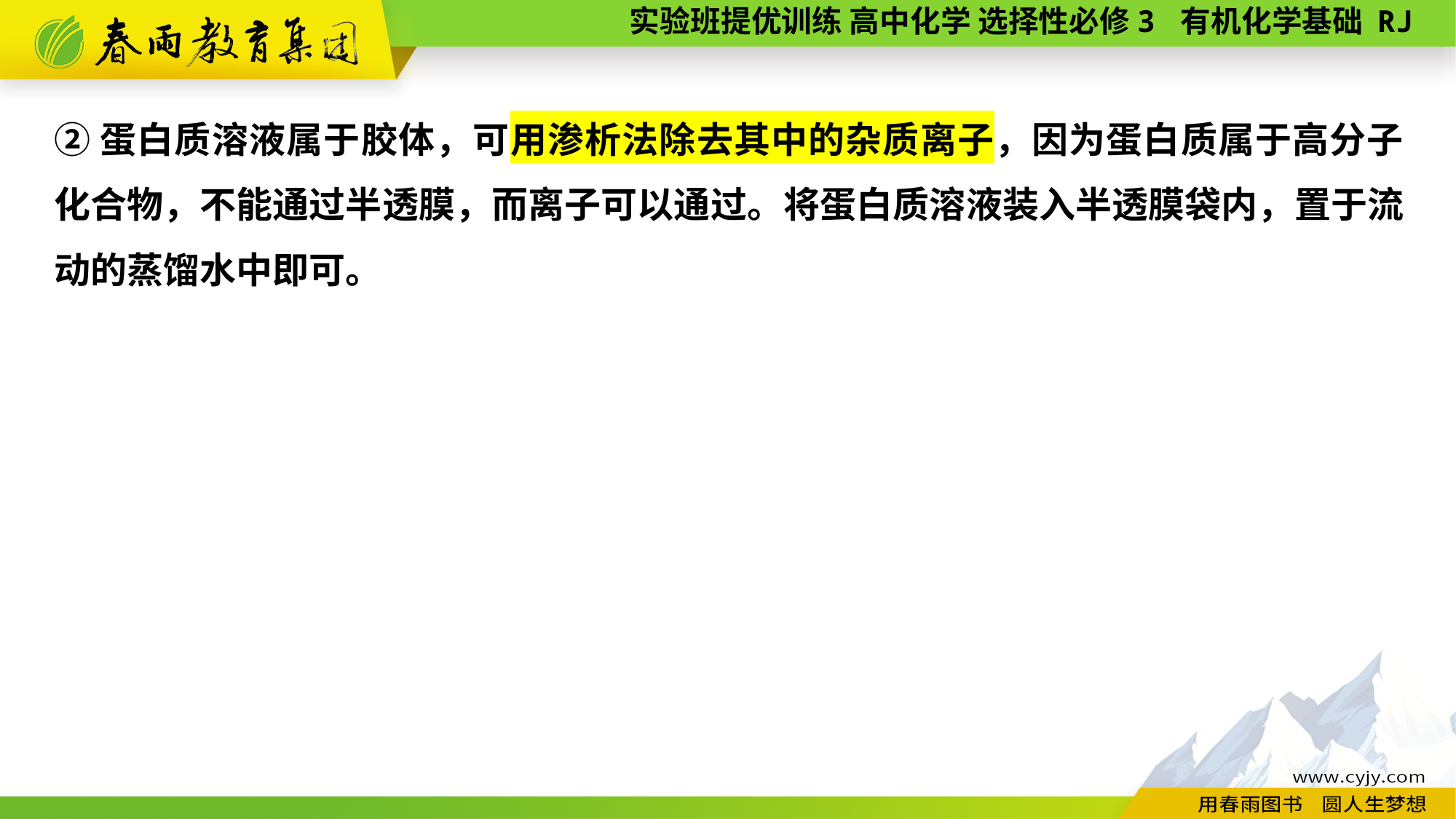

②蛋白质溶液属于胶体，可用渗析法除去其中的杂质离子，因为蛋白质属于高分子化合物，不能通过半透膜，而离子可以通过。将蛋白质溶液装入半透膜袋内，置于流动的蒸馏水中即可。